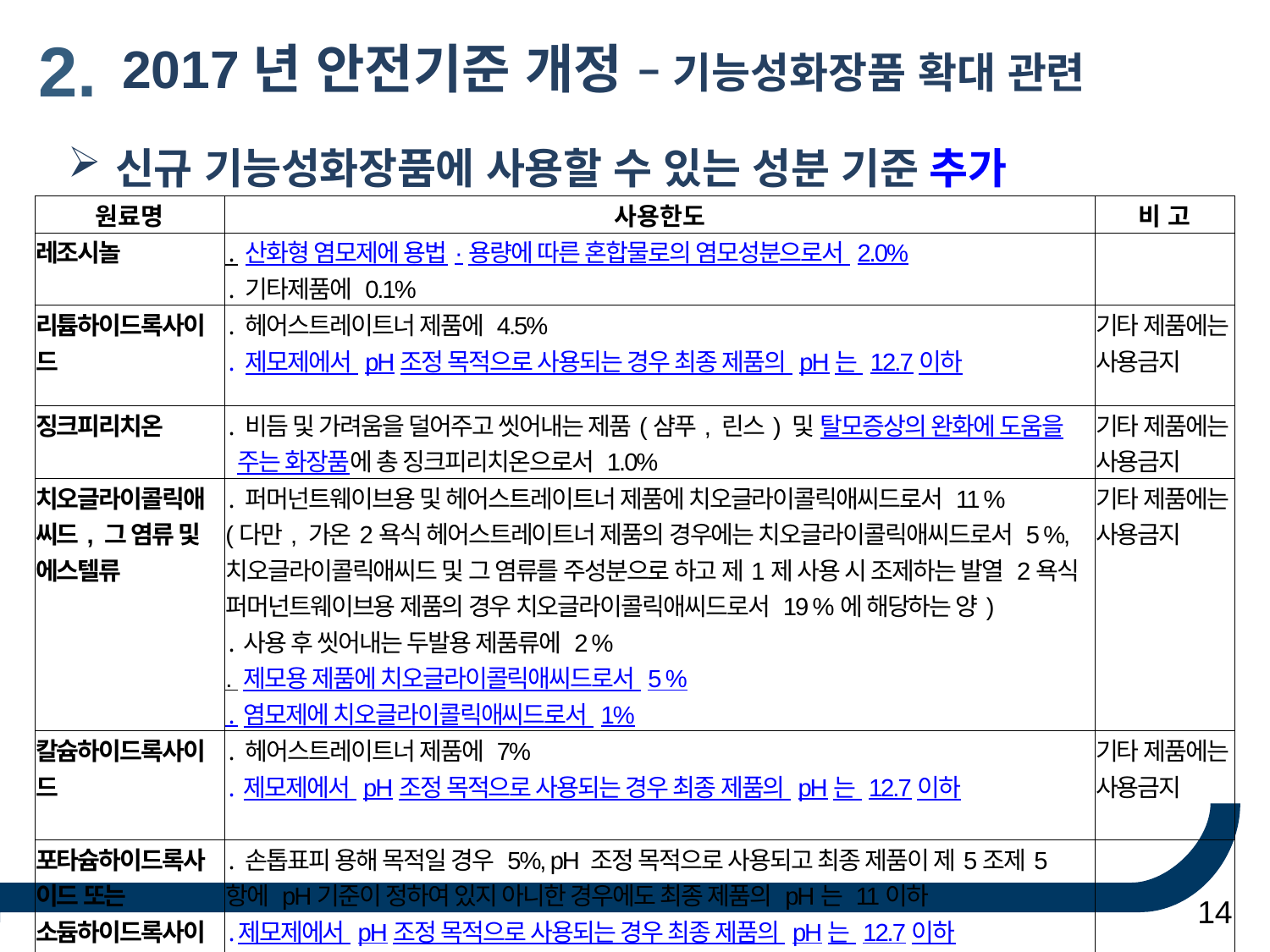

2.
 2017년 안전기준 개정 – 기능성화장품 확대 관련
신규 기능성화장품에 사용할 수 있는 성분 기준 추가
| 원료명 | 사용한도 | 비 고 |
| --- | --- | --- |
| 레조시놀 | ․산화형 염모제에 용법·용량에 따른 혼합물로의 염모성분으로서 2.0% ․기타제품에 0.1% |  |
| 리튬하이드록사이드 | ․헤어스트레이트너 제품에 4.5% ․제모제에서 pH조정 목적으로 사용되는 경우 최종 제품의 pH는 12.7이하 | 기타 제품에는 사용금지 |
| 징크피리치온 | ․비듬 및 가려움을 덜어주고 씻어내는 제품(샴푸, 린스) 및 탈모증상의 완화에 도움을 주는 화장품에 총 징크피리치온으로서 1.0% | 기타 제품에는 사용금지 |
| 치오글라이콜릭애씨드, 그 염류 및 에스텔류 | ․퍼머넌트웨이브용 및 헤어스트레이트너 제품에 치오글라이콜릭애씨드로서 11 % (다만, 가온2욕식 헤어스트레이트너 제품의 경우에는 치오글라이콜릭애씨드로서 5 %, 치오글라이콜릭애씨드 및 그 염류를 주성분으로 하고 제1제 사용 시 조제하는 발열 2욕식 퍼머넌트웨이브용 제품의 경우 치오글라이콜릭애씨드로서 19 %에 해당하는 양) ․사용 후 씻어내는 두발용 제품류에 2 % . 제모용 제품에 치오글라이콜릭애씨드로서 5 % ․염모제에 치오글라이콜릭애씨드로서 1% | 기타 제품에는 사용금지 |
| 칼슘하이드록사이드 | ․헤어스트레이트너 제품에 7% ․제모제에서 pH조정 목적으로 사용되는 경우 최종 제품의 pH는 12.7이하 | 기타 제품에는 사용금지 |
| 포타슘하이드록사이드 또는 소듐하이드록사이드 | ․손톱표피 용해 목적일 경우 5%, pH 조정 목적으로 사용되고 최종 제품이 제5조제5항에 pH기준이 정하여 있지 아니한 경우에도 최종 제품의 pH는 11이하 ․제모제에서 pH조정 목적으로 사용되는 경우 최종 제품의 pH는 12.7이하 |  |
14